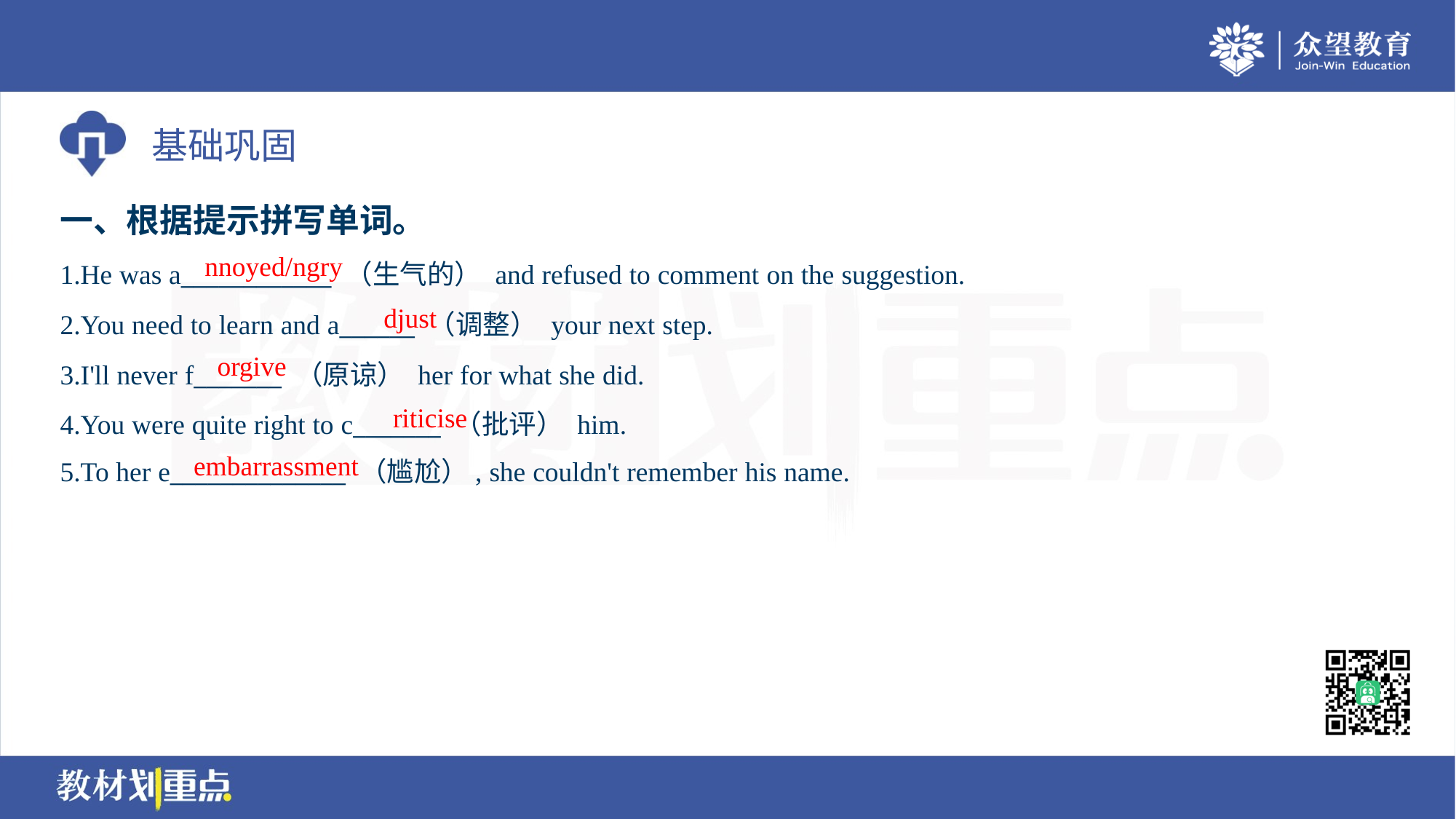

一、根据提示拼写单词。
nnoyed/ngry
1.He was a____________ （生气的） and refused to comment on the suggestion.
2.You need to learn and a______ （调整） your next step.
3.I'll never f_______ （原谅） her for what she did.
4.You were quite right to c_______ （批评） him.
5.To her e______________ （尴尬）, she couldn't remember his name.
djust
orgive
riticise
embarrassment